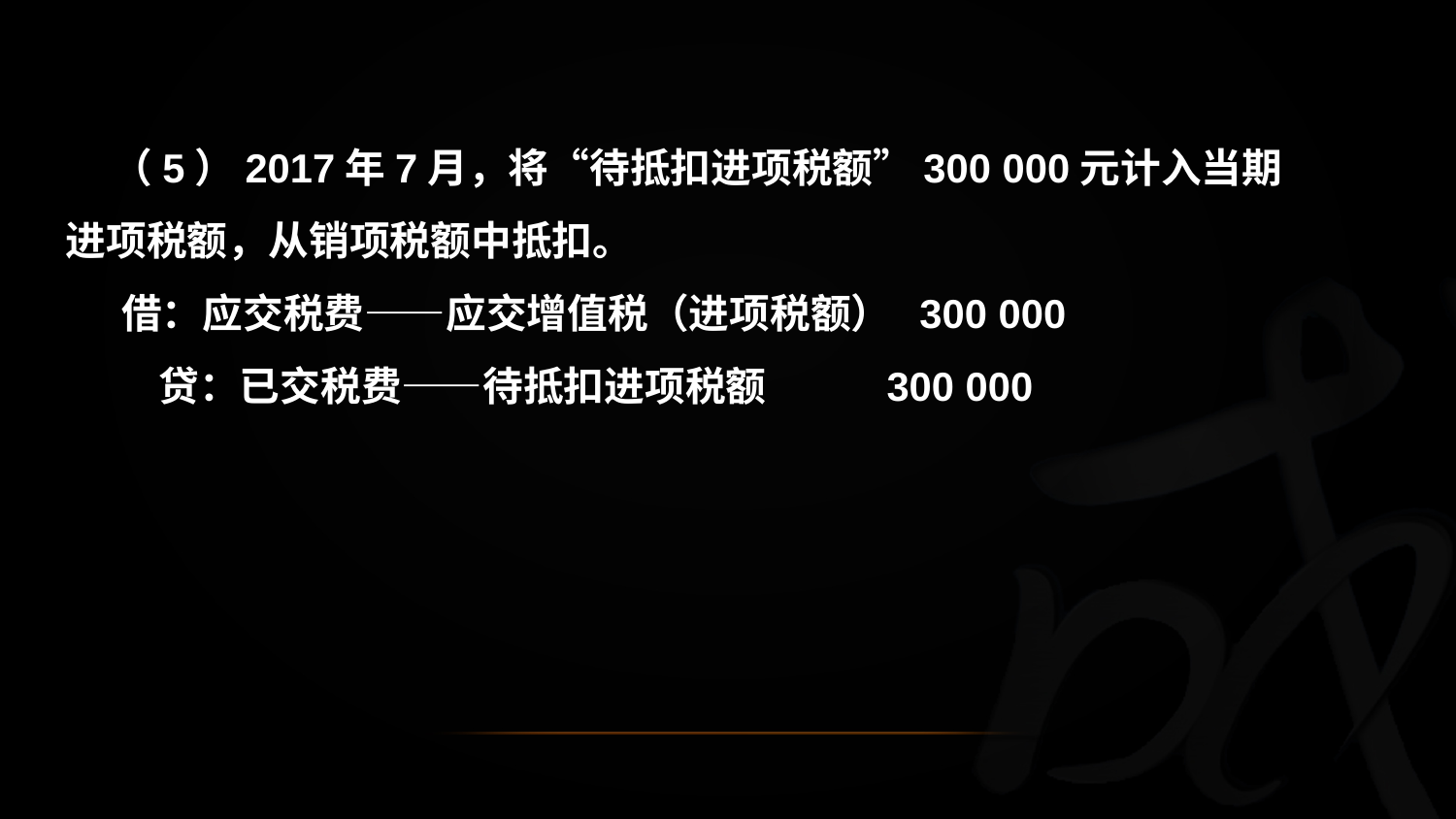

（5）2017年7月，将“待抵扣进项税额”300 000元计入当期进项税额，从销项税额中抵扣。
     借：应交税费——应交增值税（进项税额）  300 000
         贷：已交税费——待抵扣进项税额            300 000